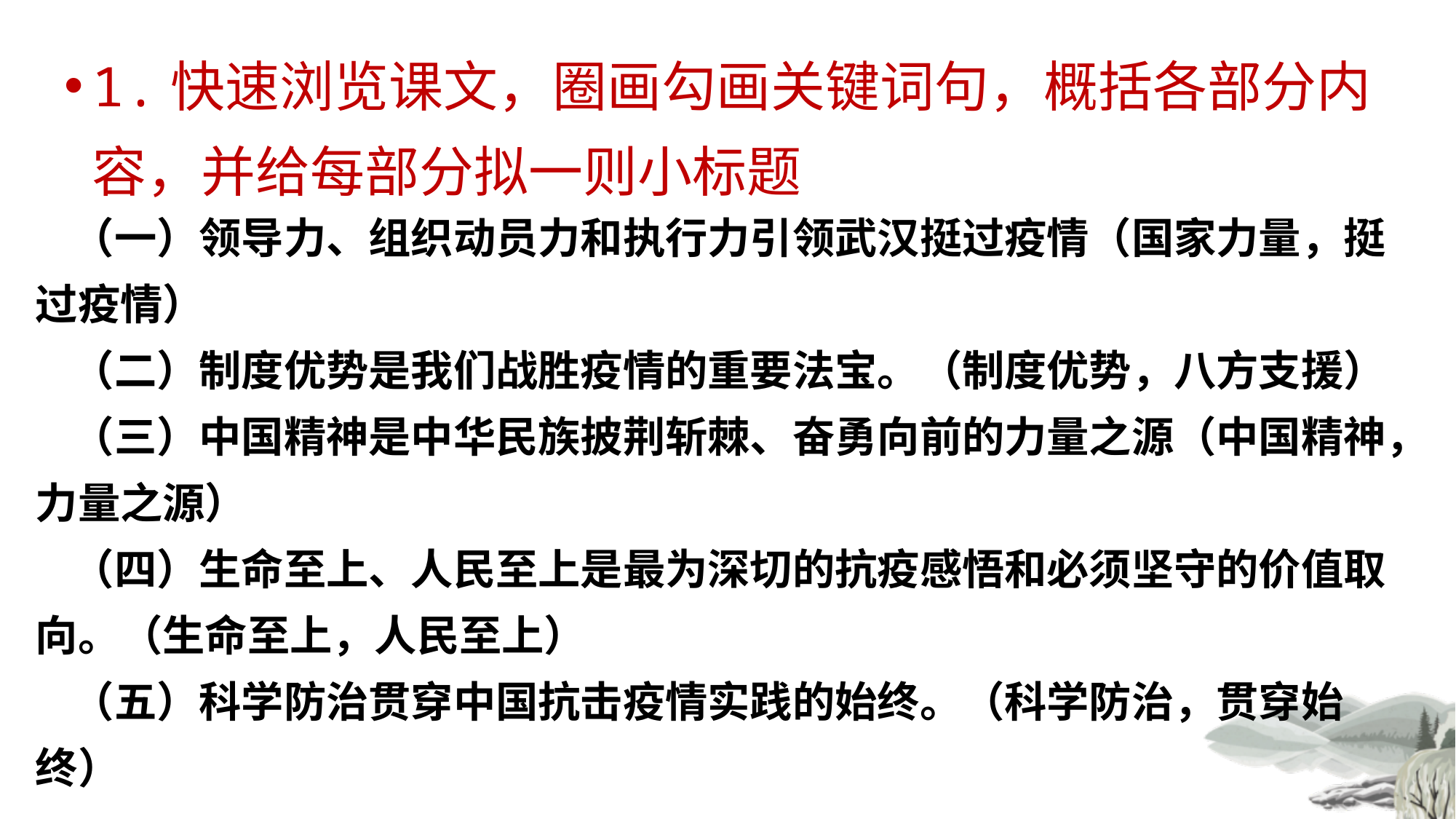

1.快速浏览课文，圈画勾画关键词句，概括各部分内容，并给每部分拟一则小标题
（一）领导力、组织动员力和执行力引领武汉挺过疫情（国家力量，挺过疫情）
（二）制度优势是我们战胜疫情的重要法宝。（制度优势，八方支援）
（三）中国精神是中华民族披荆斩棘、奋勇向前的力量之源（中国精神，力量之源）
（四）生命至上、人民至上是最为深切的抗疫感悟和必须坚守的价值取向。（生命至上，人民至上）
（五）科学防治贯穿中国抗击疫情实践的始终。（科学防治，贯穿始终）